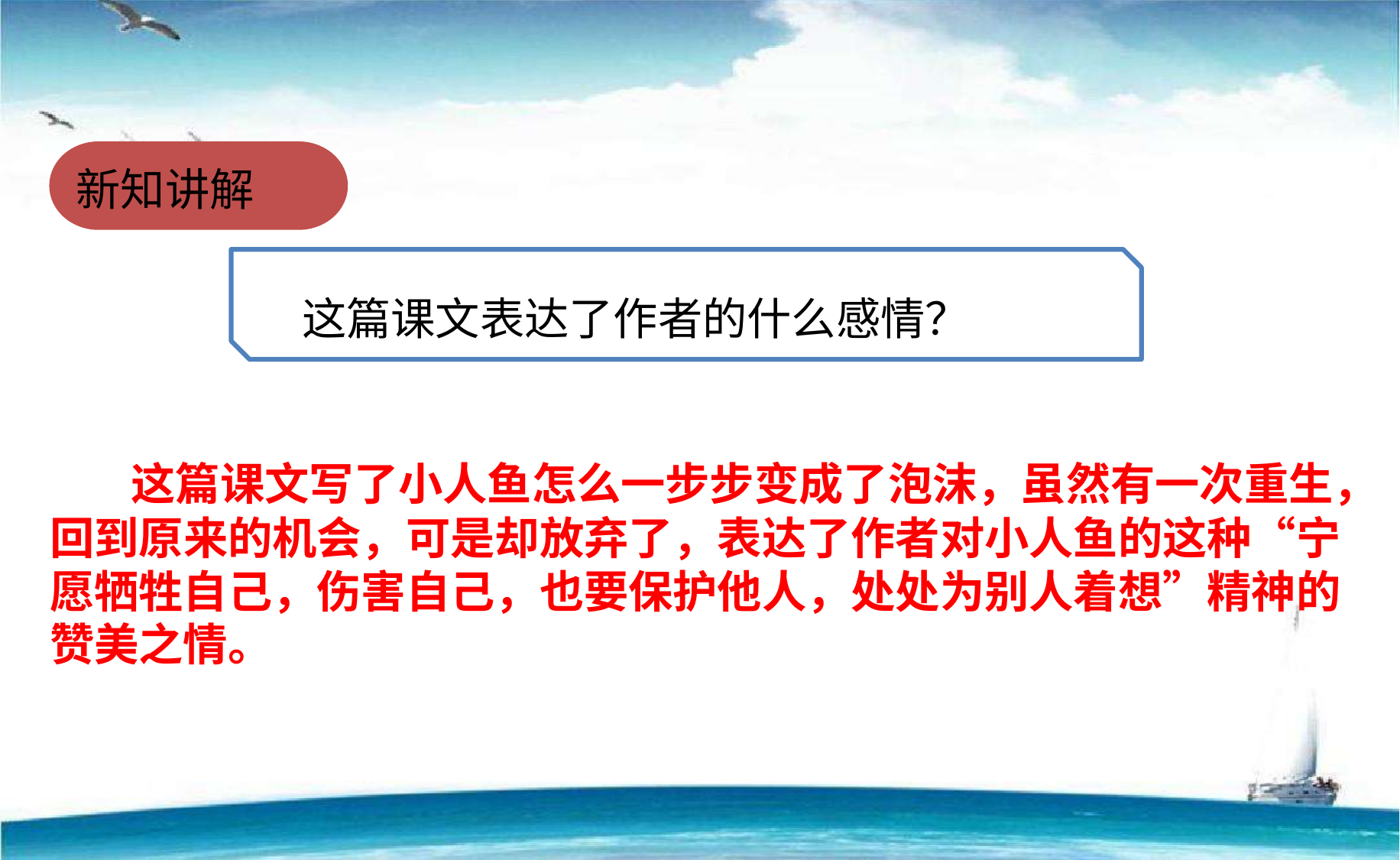

新知讲解
    这篇课文表达了作者的什么感情？
       这篇课文写了小人鱼怎么一步步变成了泡沫，虽然有一次重生，回到原来的机会，可是却放弃了，表达了作者对小人鱼的这种“宁愿牺牲自己，伤害自己，也要保护他人，处处为别人着想”精神的赞美之情。